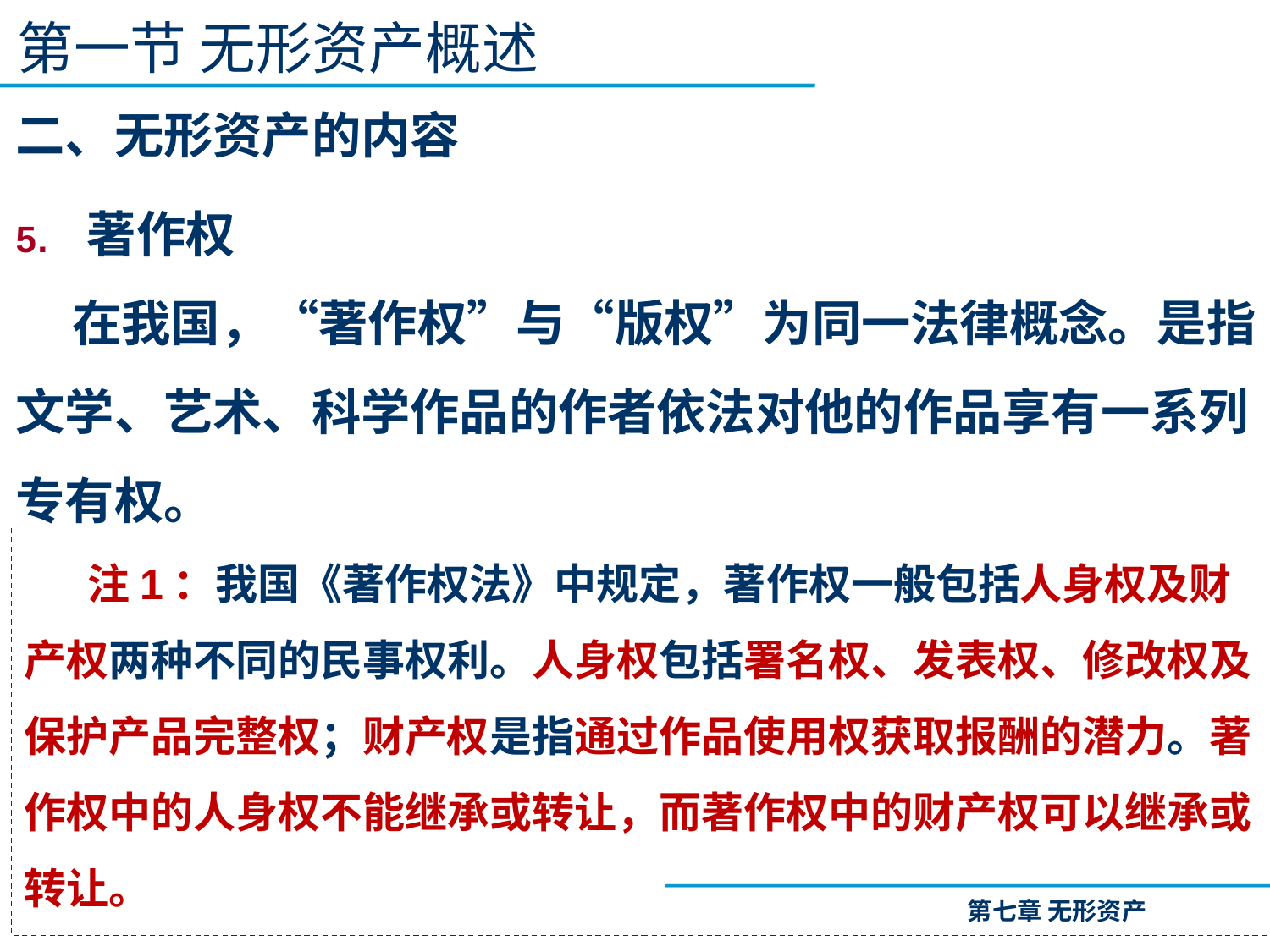

第一节 无形资产概述
二、无形资产的内容
著作权
    在我国，“著作权”与“版权”为同一法律概念。是指文学、艺术、科学作品的作者依法对他的作品享有一系列专有权。
注1：我国《著作权法》中规定，著作权一般包括人身权及财产权两种不同的民事权利。人身权包括署名权、发表权、修改权及保护产品完整权；财产权是指通过作品使用权获取报酬的潜力。著作权中的人身权不能继承或转让，而著作权中的财产权可以继承或转让。